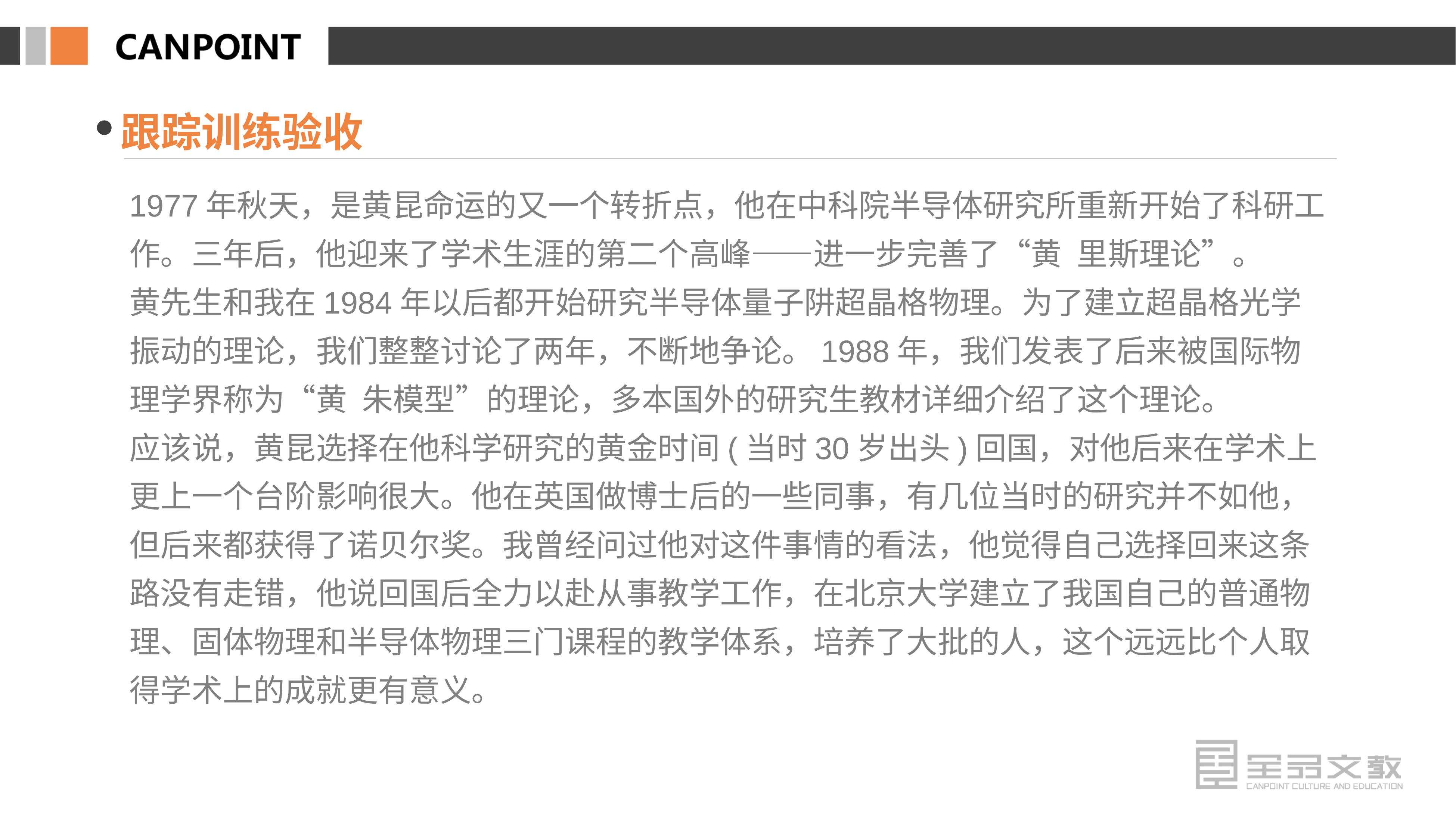

跟踪训练验收

1977年秋天，是黄昆命运的又一个转折点，他在中科院半导体研究所重新开始了科研工作。三年后，他迎来了学术生涯的第二个高峰——进一步完善了“黄­里斯理论”。
黄先生和我在1984年以后都开始研究半导体量子阱超晶格物理。为了建立超晶格光学振动的理论，我们整整讨论了两年，不断地争论。1988年，我们发表了后来被国际物理学界称为“黄­朱模型”的理论，多本国外的研究生教材详细介绍了这个理论。
应该说，黄昆选择在他科学研究的黄金时间(当时30岁出头)回国，对他后来在学术上更上一个台阶影响很大。他在英国做博士后的一些同事，有几位当时的研究并不如他，但后来都获得了诺贝尔奖。我曾经问过他对这件事情的看法，他觉得自己选择回来这条路没有走错，他说回国后全力以赴从事教学工作，在北京大学建立了我国自己的普通物理、固体物理和半导体物理三门课程的教学体系，培养了大批的人，这个远远比个人取得学术上的成就更有意义。